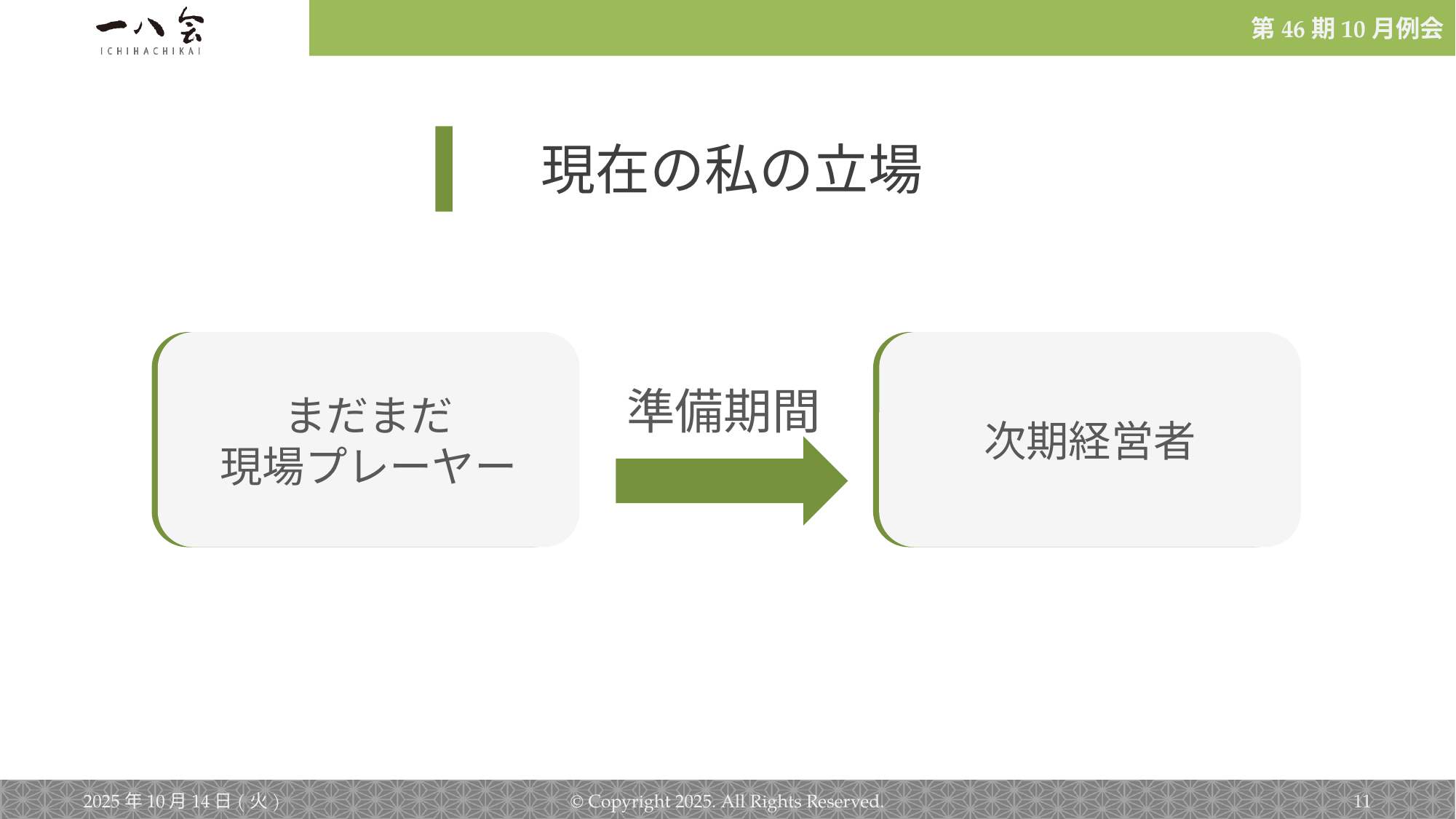

現在の私の立場

まだまだ
現場プレーヤー

次期経営者
準備期間

2025年10月14日(火)
© Copyright 2025. All Rights Reserved.
11